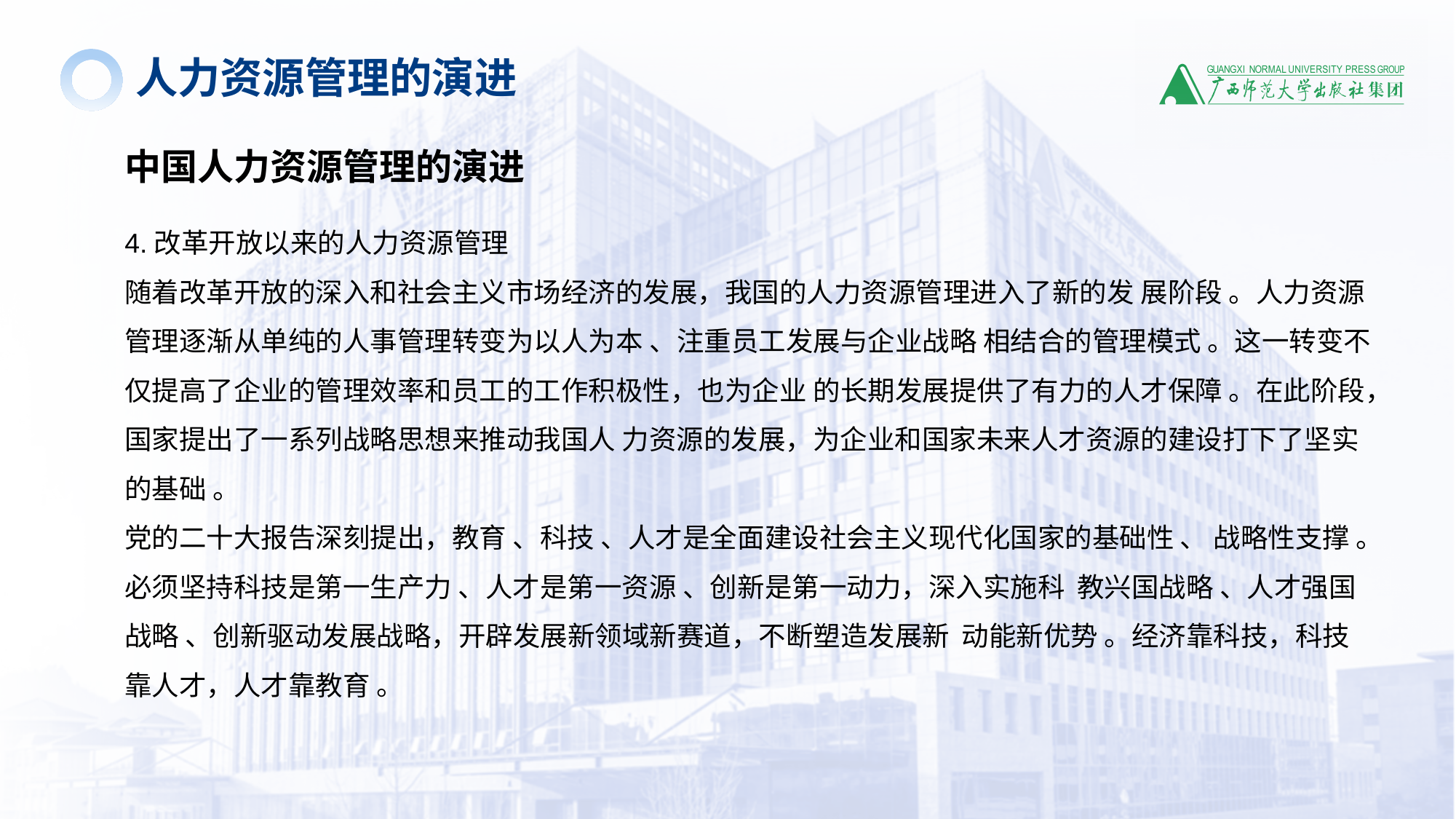

人力资源管理的演进

中国人力资源管理的演进
4.改革开放以来的人力资源管理
随着改革开放的深入和社会主义市场经济的发展，我国的人力资源管理进入了新的发 展阶段 。人力资源管理逐渐从单纯的人事管理转变为以人为本 、注重员工发展与企业战略 相结合的管理模式 。这一转变不仅提高了企业的管理效率和员工的工作积极性，也为企业 的长期发展提供了有力的人才保障 。在此阶段，国家提出了一系列战略思想来推动我国人 力资源的发展，为企业和国家未来人才资源的建设打下了坚实的基础 。
党的二十大报告深刻提出，教育 、科技 、人才是全面建设社会主义现代化国家的基础性 、 战略性支撑 。必须坚持科技是第一生产力 、人才是第一资源 、创新是第一动力，深入实施科  教兴国战略 、人才强国战略 、创新驱动发展战略，开辟发展新领域新赛道，不断塑造发展新  动能新优势 。经济靠科技，科技靠人才，人才靠教育 。